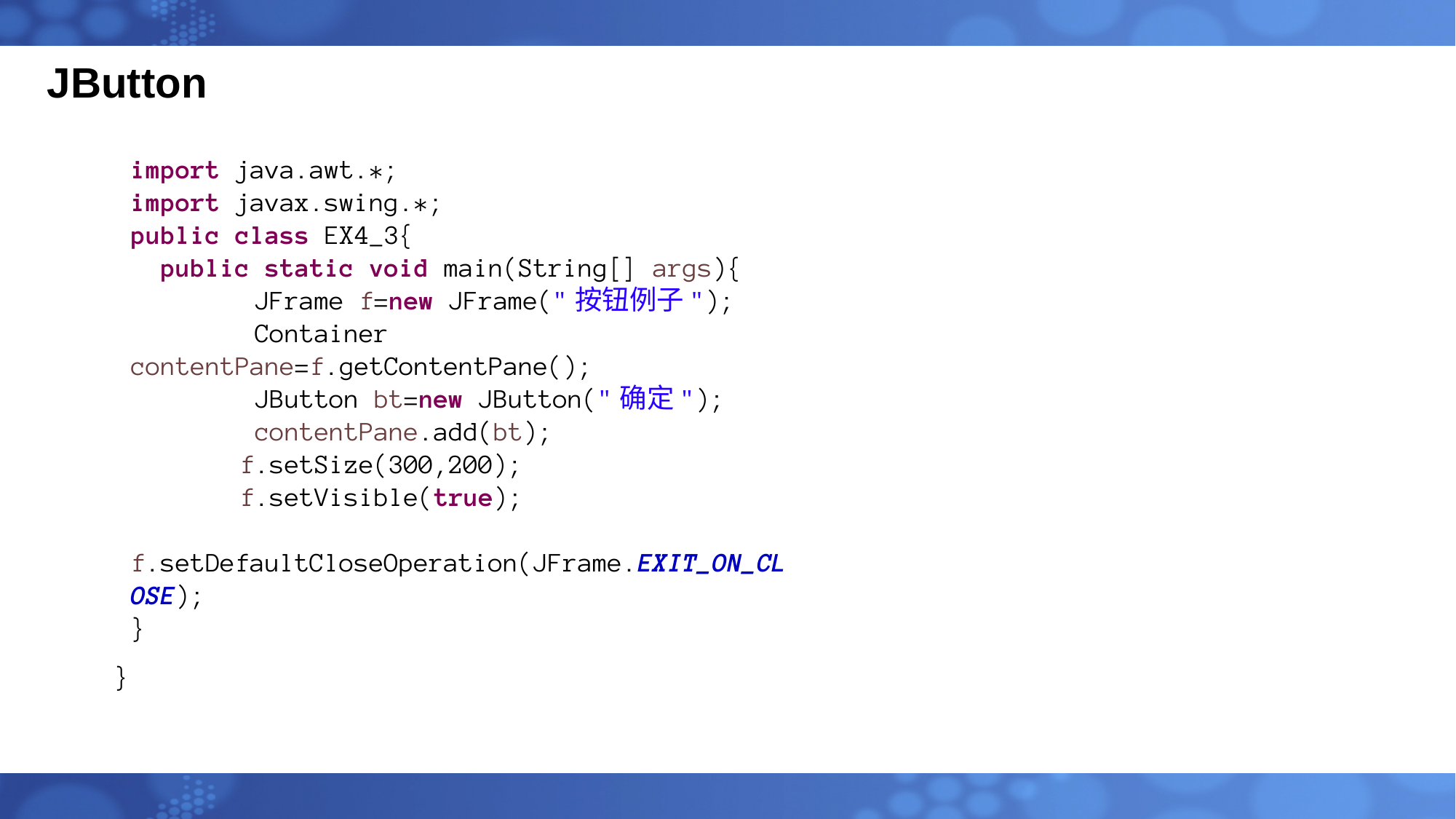

# JButton
import java.awt.*;
import javax.swing.*;
public class EX4_3{
  public static void main(String[] args){
  	 JFrame f=new JFrame("按钮例子");
  	 Container contentPane=f.getContentPane();
  	 JButton bt=new JButton("确定");
  	 contentPane.add(bt);
  	f.setSize(300,200);
  	f.setVisible(true);
  	f.setDefaultCloseOperation(JFrame.EXIT_ON_CLOSE);
}
}